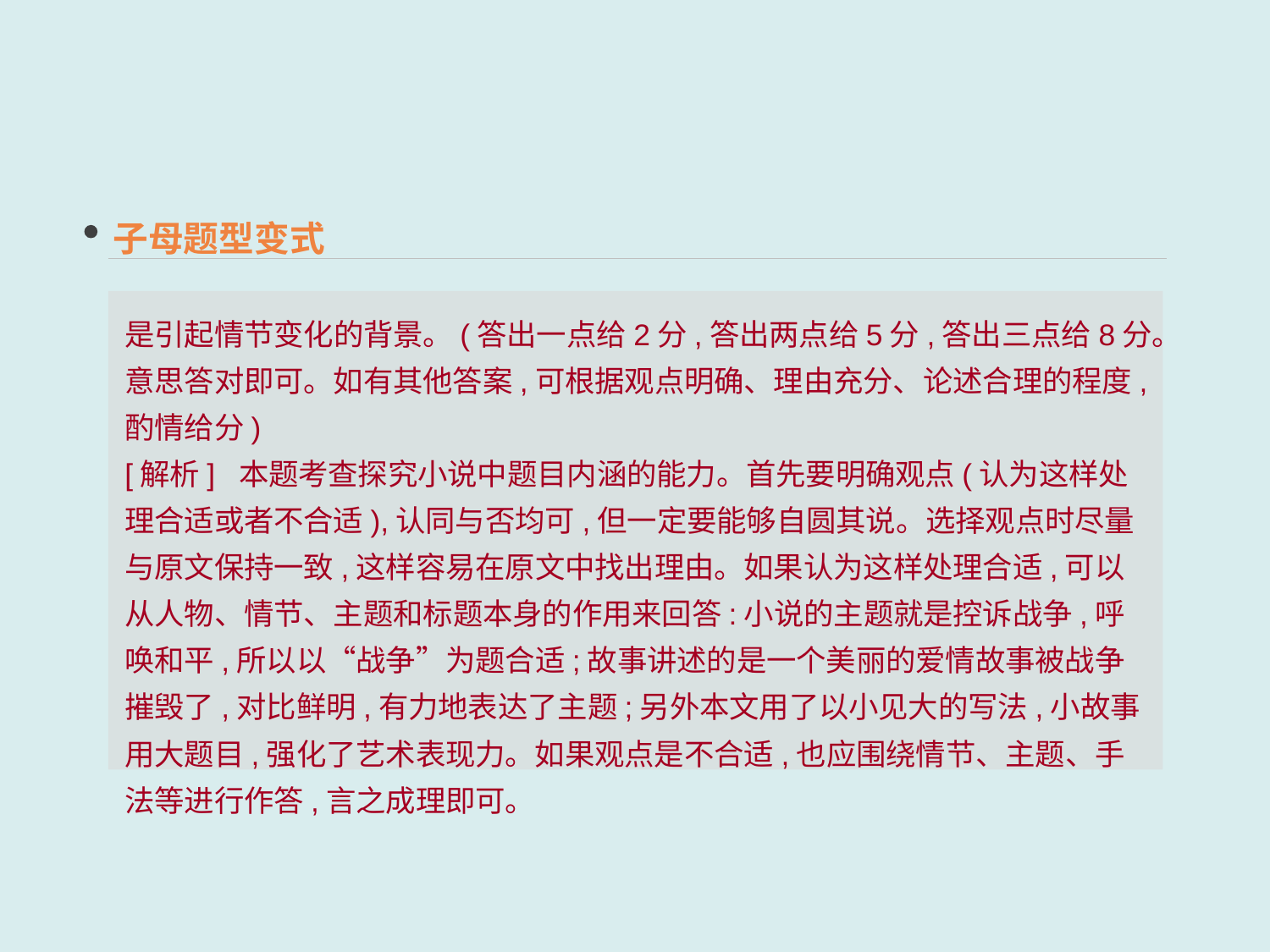

子母题型变式

是引起情节变化的背景。(答出一点给2分,答出两点给5分,答出三点给8分。意思答对即可。如有其他答案,可根据观点明确、理由充分、论述合理的程度,酌情给分)
[解析]  本题考查探究小说中题目内涵的能力。首先要明确观点(认为这样处理合适或者不合适),认同与否均可,但一定要能够自圆其说。选择观点时尽量与原文保持一致,这样容易在原文中找出理由。如果认为这样处理合适,可以从人物、情节、主题和标题本身的作用来回答:小说的主题就是控诉战争,呼唤和平,所以以“战争”为题合适;故事讲述的是一个美丽的爱情故事被战争摧毁了,对比鲜明,有力地表达了主题;另外本文用了以小见大的写法,小故事用大题目,强化了艺术表现力。如果观点是不合适,也应围绕情节、主题、手法等进行作答,言之成理即可。